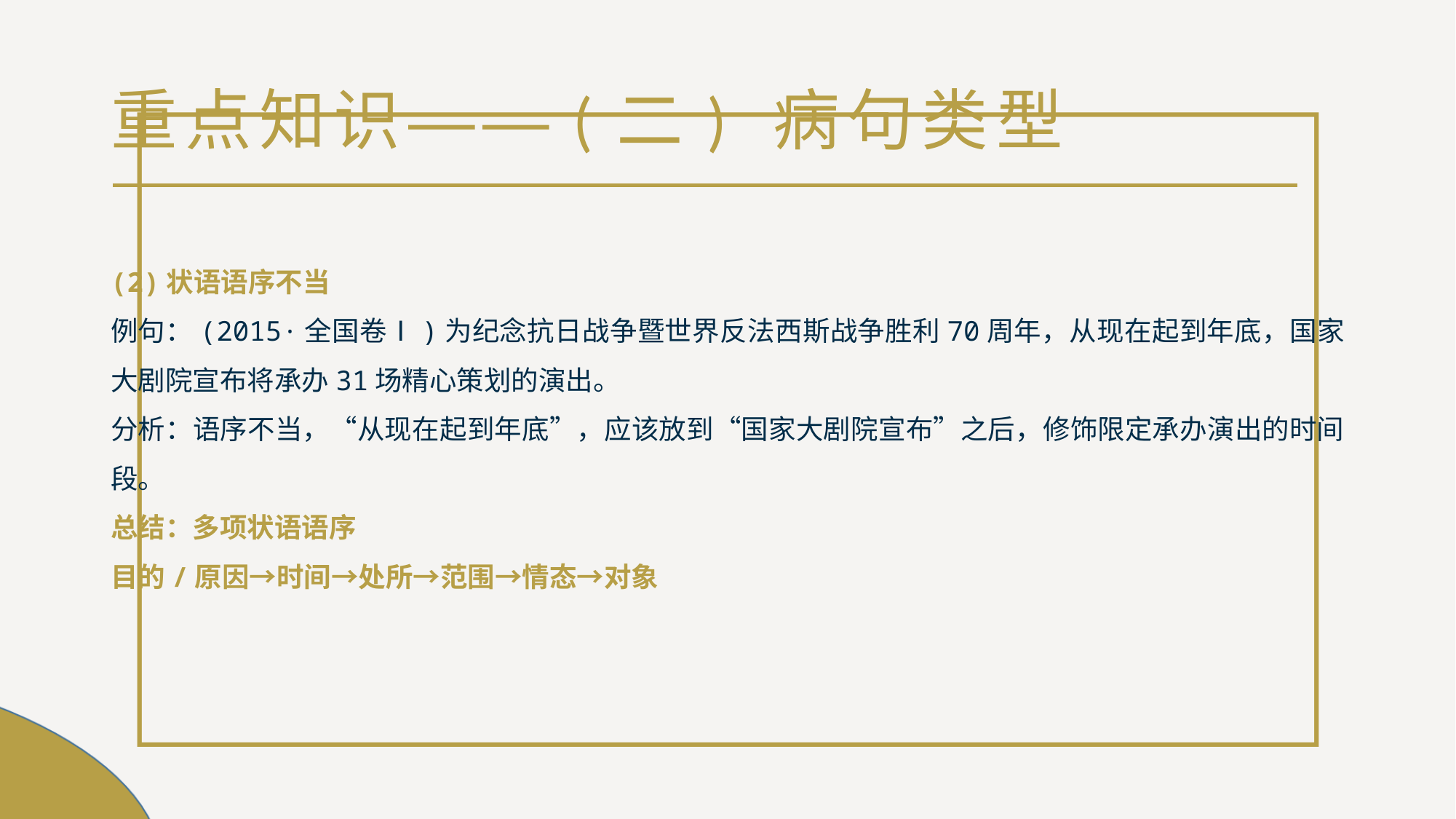

# 重点知识——(二) 病句类型
(2)状语语序不当
例句：(2015·全国卷Ⅰ)为纪念抗日战争暨世界反法西斯战争胜利70周年，从现在起到年底，国家大剧院宣布将承办31场精心策划的演出。
分析：语序不当，“从现在起到年底”，应该放到“国家大剧院宣布”之后，修饰限定承办演出的时间段。
总结：多项状语语序
目的/原因→时间→处所→范围→情态→对象